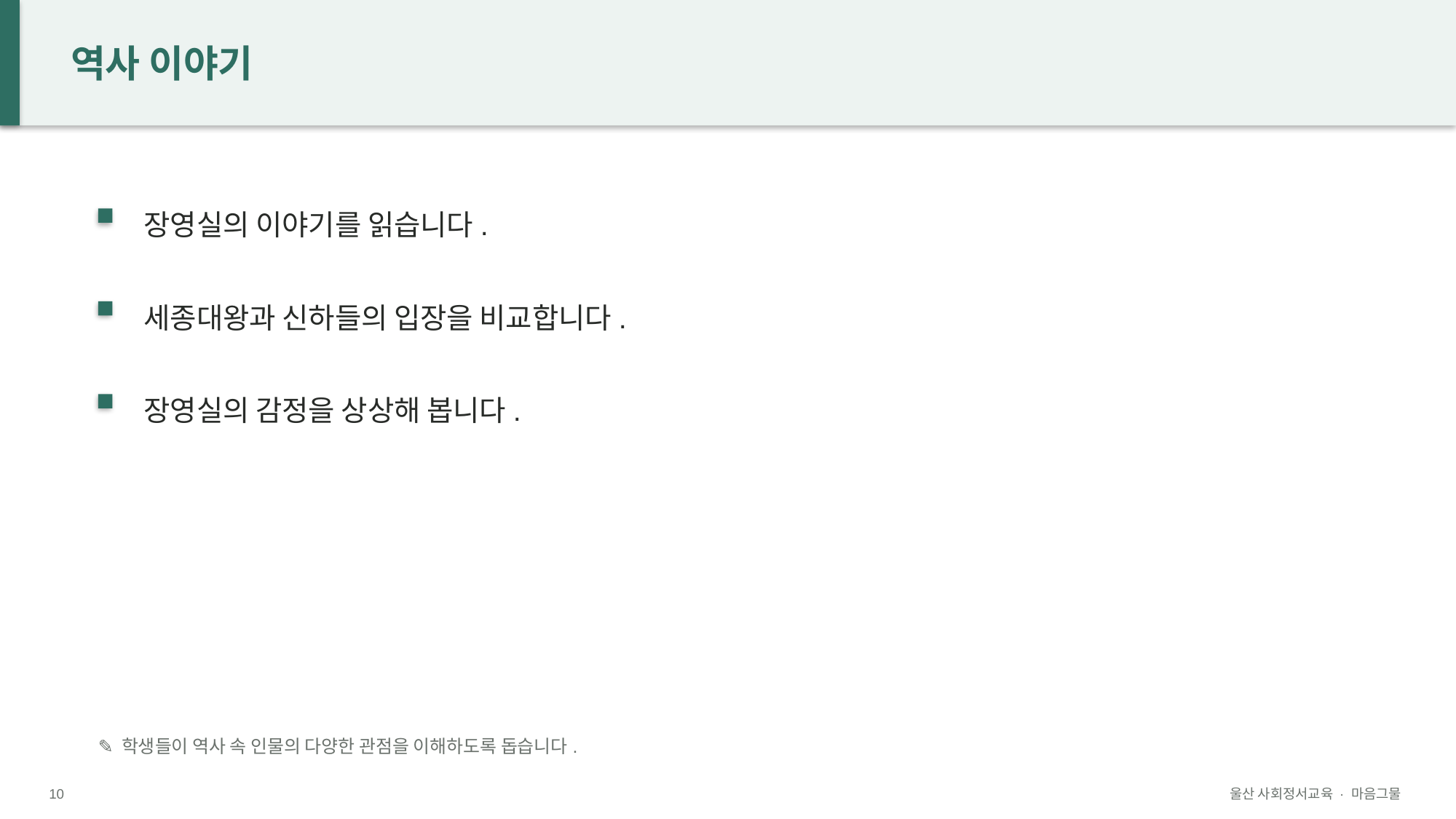

역사 이야기
장영실의 이야기를 읽습니다.

세종대왕과 신하들의 입장을 비교합니다.

장영실의 감정을 상상해 봅니다.

✎ 학생들이 역사 속 인물의 다양한 관점을 이해하도록 돕습니다.
10
울산 사회정서교육 · 마음그물